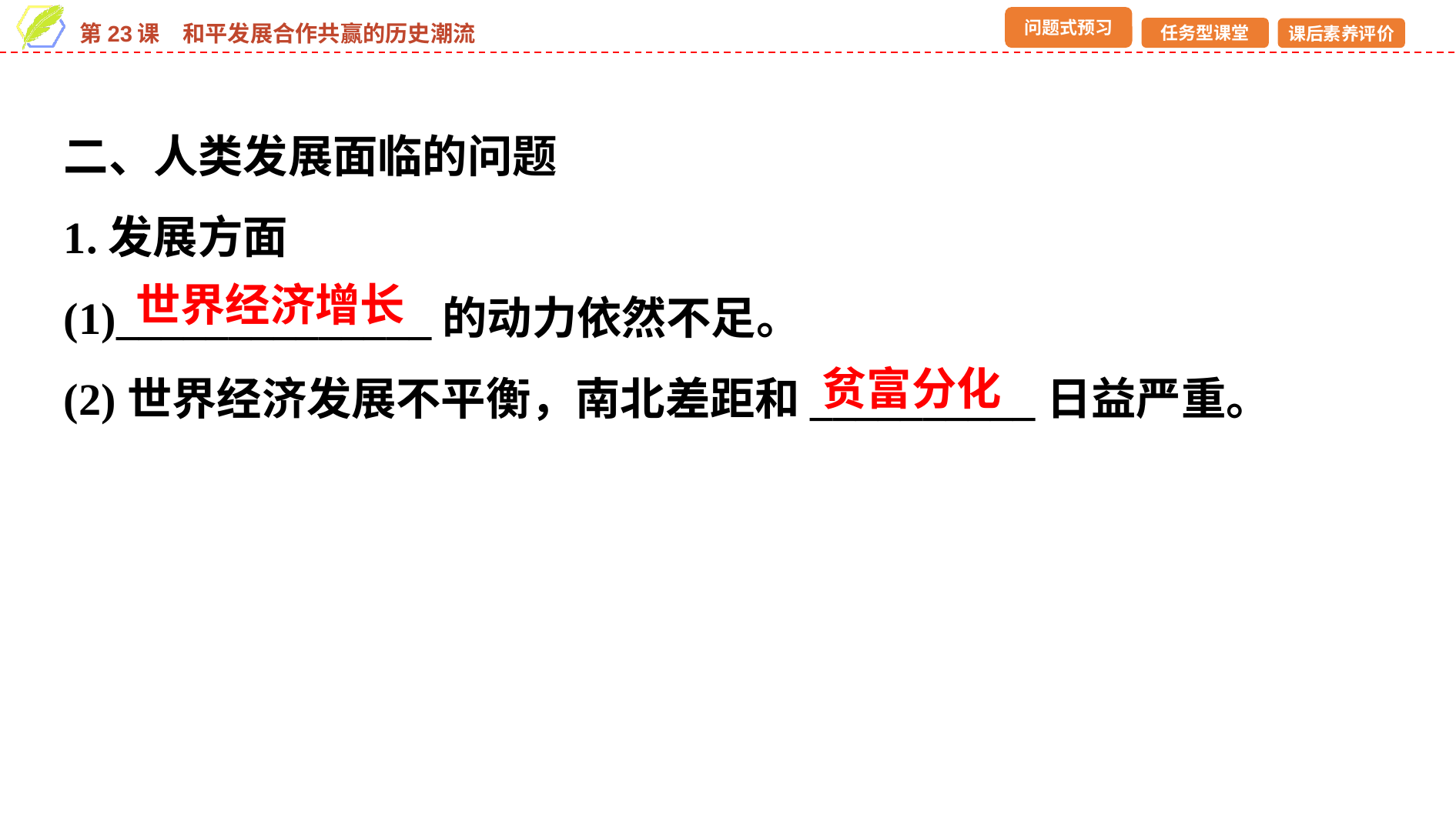

二、人类发展面临的问题
1.发展方面
(1)______________的动力依然不足。
(2)世界经济发展不平衡，南北差距和__________日益严重。
世界经济增长
贫富分化